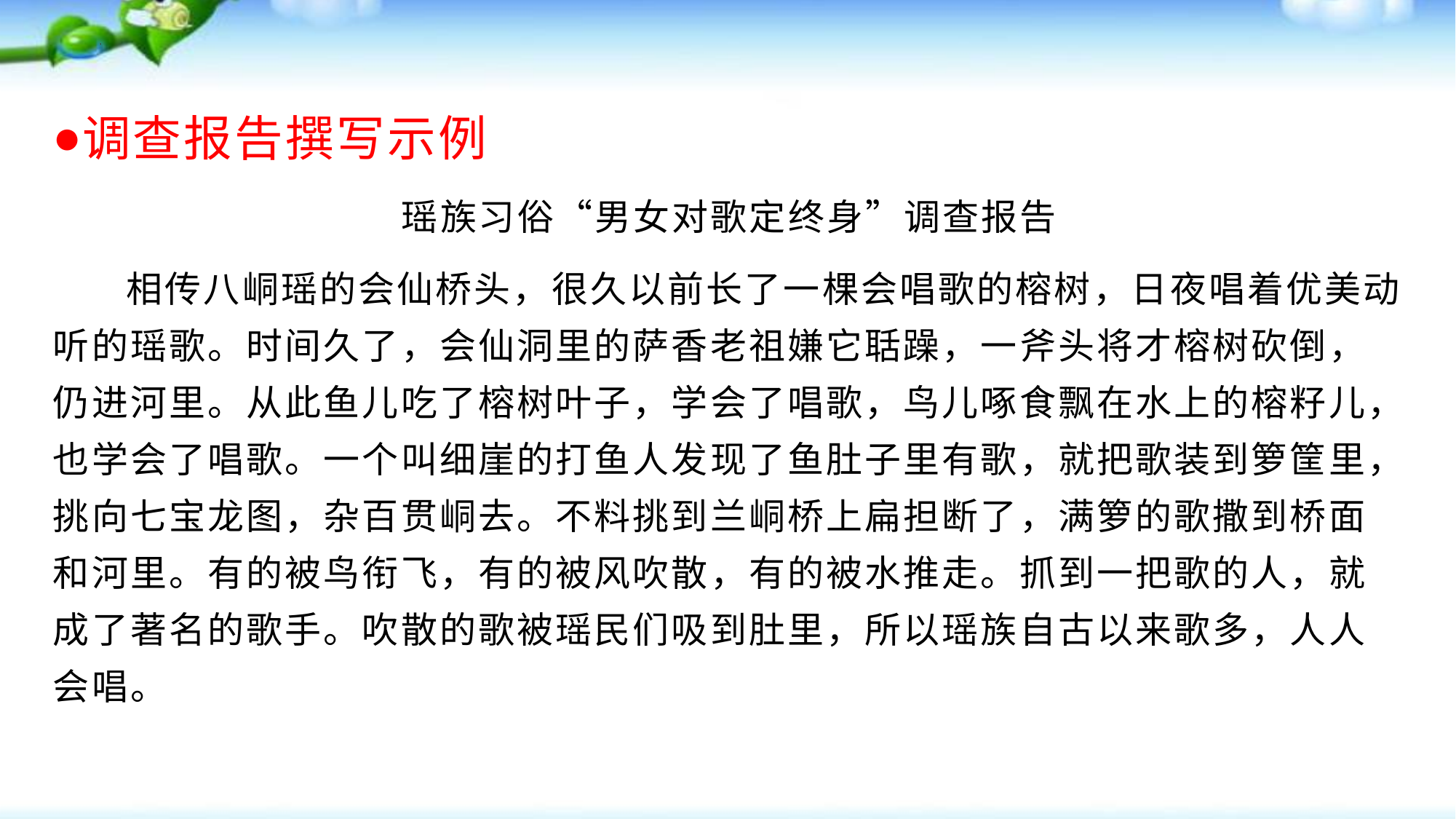

调查报告撰写示例
瑶族习俗“男女对歌定终身”调查报告
       相传八峒瑶的会仙桥头，很久以前长了一棵会唱歌的榕树，日夜唱着优美动听的瑶歌。时间久了，会仙洞里的萨香老祖嫌它聒躁，一斧头将才榕树砍倒，仍进河里。从此鱼儿吃了榕树叶子，学会了唱歌，鸟儿啄食飘在水上的榕籽儿，也学会了唱歌。一个叫细崖的打鱼人发现了鱼肚子里有歌，就把歌装到箩筐里，挑向七宝龙图，杂百贯峒去。不料挑到兰峒桥上扁担断了，满箩的歌撒到桥面和河里。有的被鸟衔飞，有的被风吹散，有的被水推走。抓到一把歌的人，就成了著名的歌手。吹散的歌被瑶民们吸到肚里，所以瑶族自古以来歌多，人人会唱。